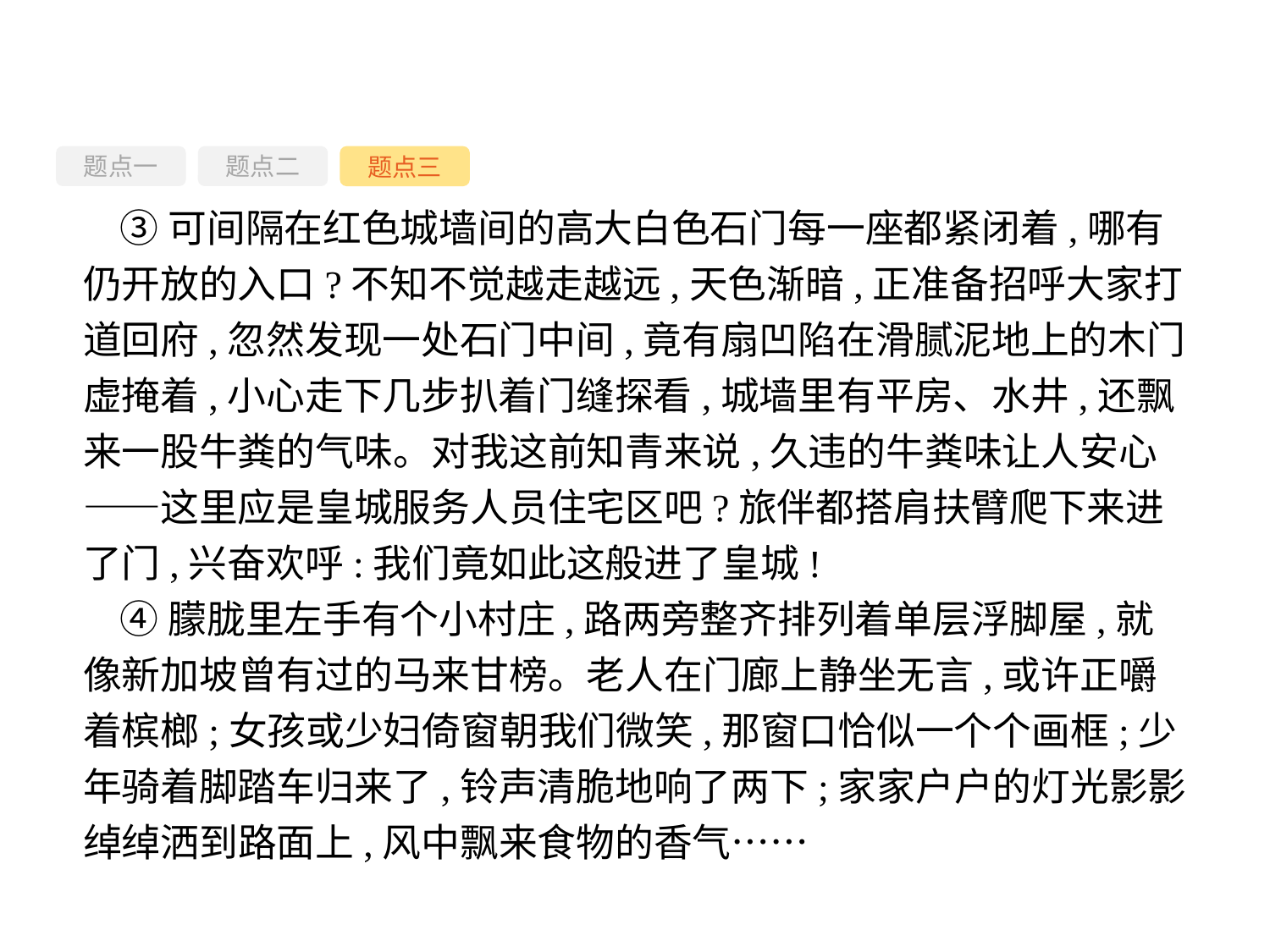

题点一
题点三
题点二
③可间隔在红色城墙间的高大白色石门每一座都紧闭着,哪有仍开放的入口?不知不觉越走越远,天色渐暗,正准备招呼大家打道回府,忽然发现一处石门中间,竟有扇凹陷在滑腻泥地上的木门虚掩着,小心走下几步扒着门缝探看,城墙里有平房、水井,还飘来一股牛粪的气味。对我这前知青来说,久违的牛粪味让人安心——这里应是皇城服务人员住宅区吧?旅伴都搭肩扶臂爬下来进了门,兴奋欢呼:我们竟如此这般进了皇城!
④朦胧里左手有个小村庄,路两旁整齐排列着单层浮脚屋,就像新加坡曾有过的马来甘榜。老人在门廊上静坐无言,或许正嚼着槟榔;女孩或少妇倚窗朝我们微笑,那窗口恰似一个个画框;少年骑着脚踏车归来了,铃声清脆地响了两下;家家户户的灯光影影绰绰洒到路面上,风中飘来食物的香气……
-81-